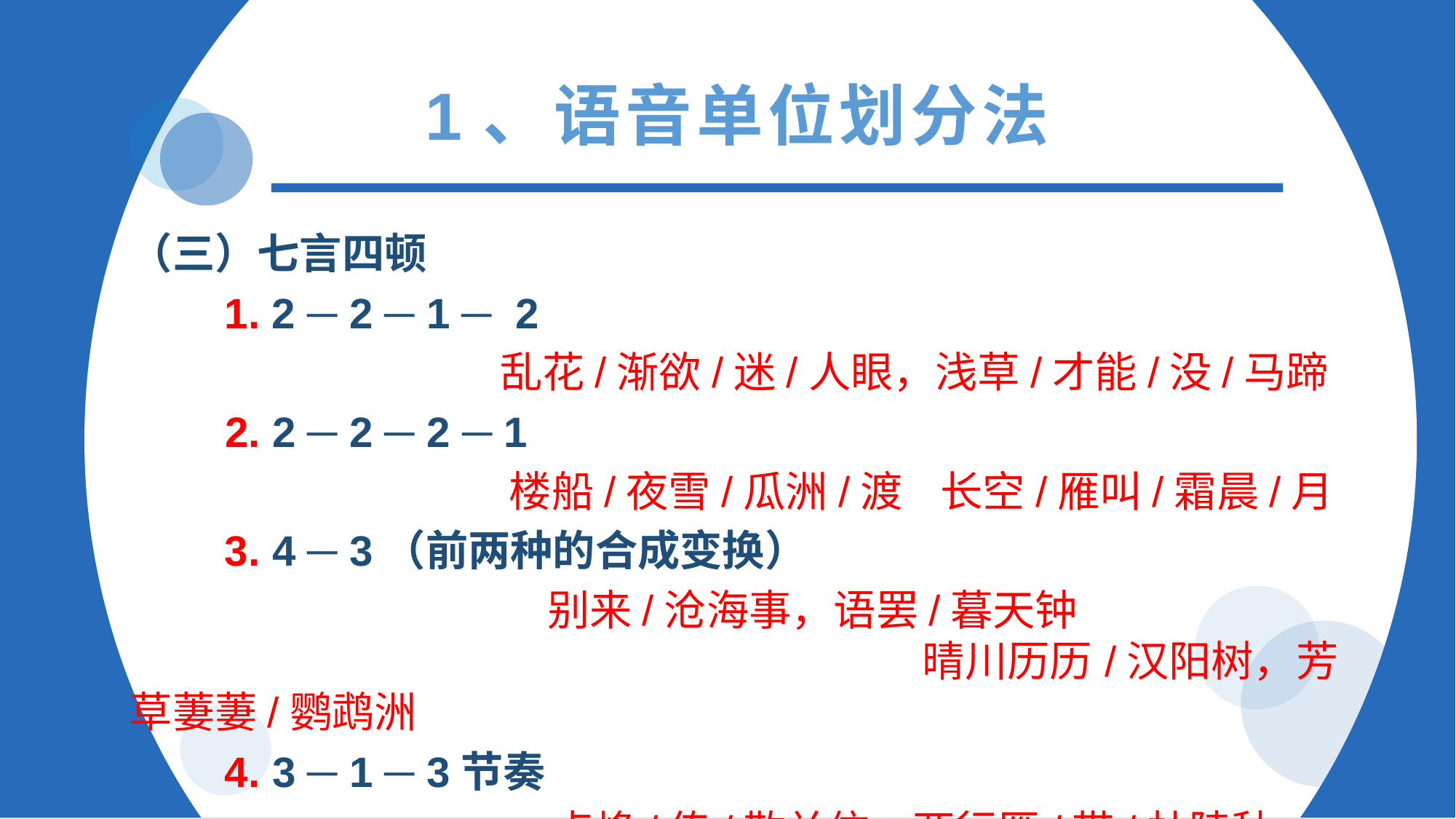

1、语音单位划分法

（三）七言四顿
        1. 2 ─ 2 ─ 1 ─  2
                                      乱花/渐欲/迷/人眼，浅草/才能/没/马蹄
        2. 2 ─ 2 ─ 2 ─ 1
                                       楼船/夜雪/瓜洲/渡    长空/雁叫/霜晨/月
        3. 4 ─ 3（前两种的合成变换）
                                           别来/沧海事，语罢/暮天钟                                                                                                                    晴川历历/汉阳树，芳草萋萋/鹦鹉洲
        4. 3 ─ 1 ─ 3节奏
                                       一点烽/传/散关信，两行雁/带/杜陵秋